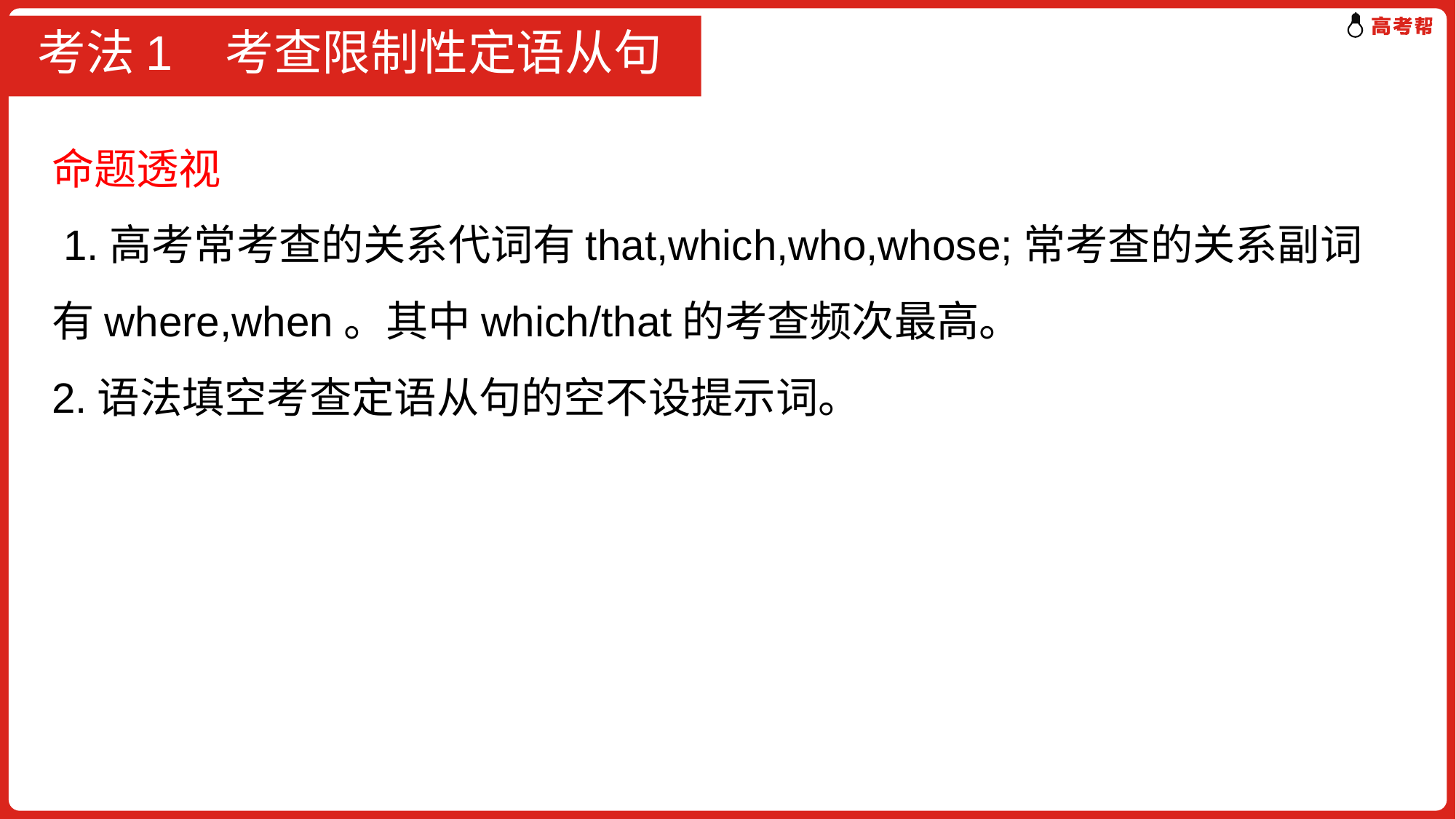

# 考法1   考查限制性定语从句
命题透视
 1.高考常考查的关系代词有that,which,who,whose;常考查的关系副词有where,when。其中which/that的考查频次最高。
2.语法填空考查定语从句的空不设提示词。